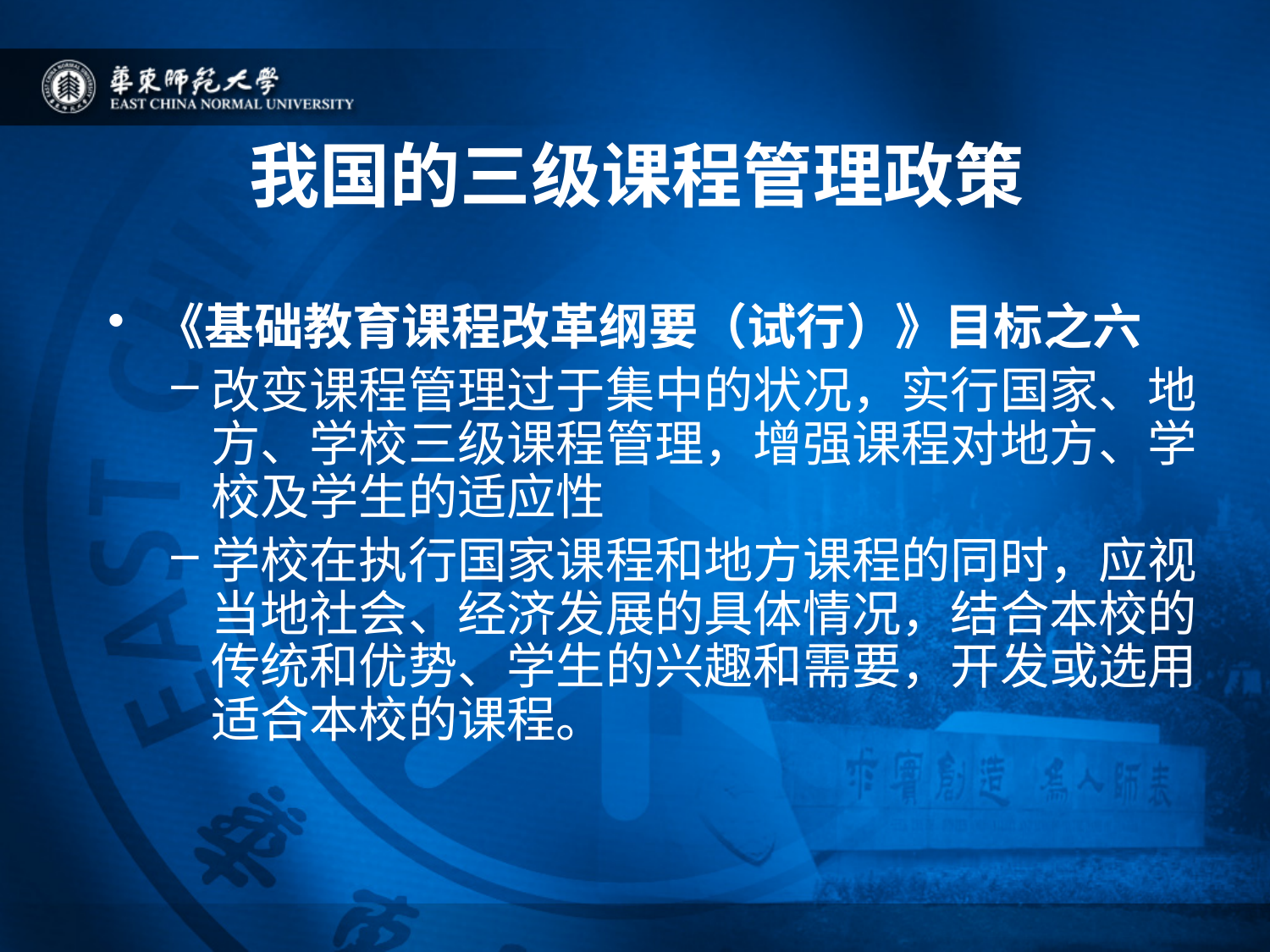

# 我国的三级课程管理政策
《基础教育课程改革纲要（试行）》目标之六
改变课程管理过于集中的状况，实行国家、地方、学校三级课程管理，增强课程对地方、学校及学生的适应性
学校在执行国家课程和地方课程的同时，应视当地社会、经济发展的具体情况，结合本校的传统和优势、学生的兴趣和需要，开发或选用适合本校的课程。